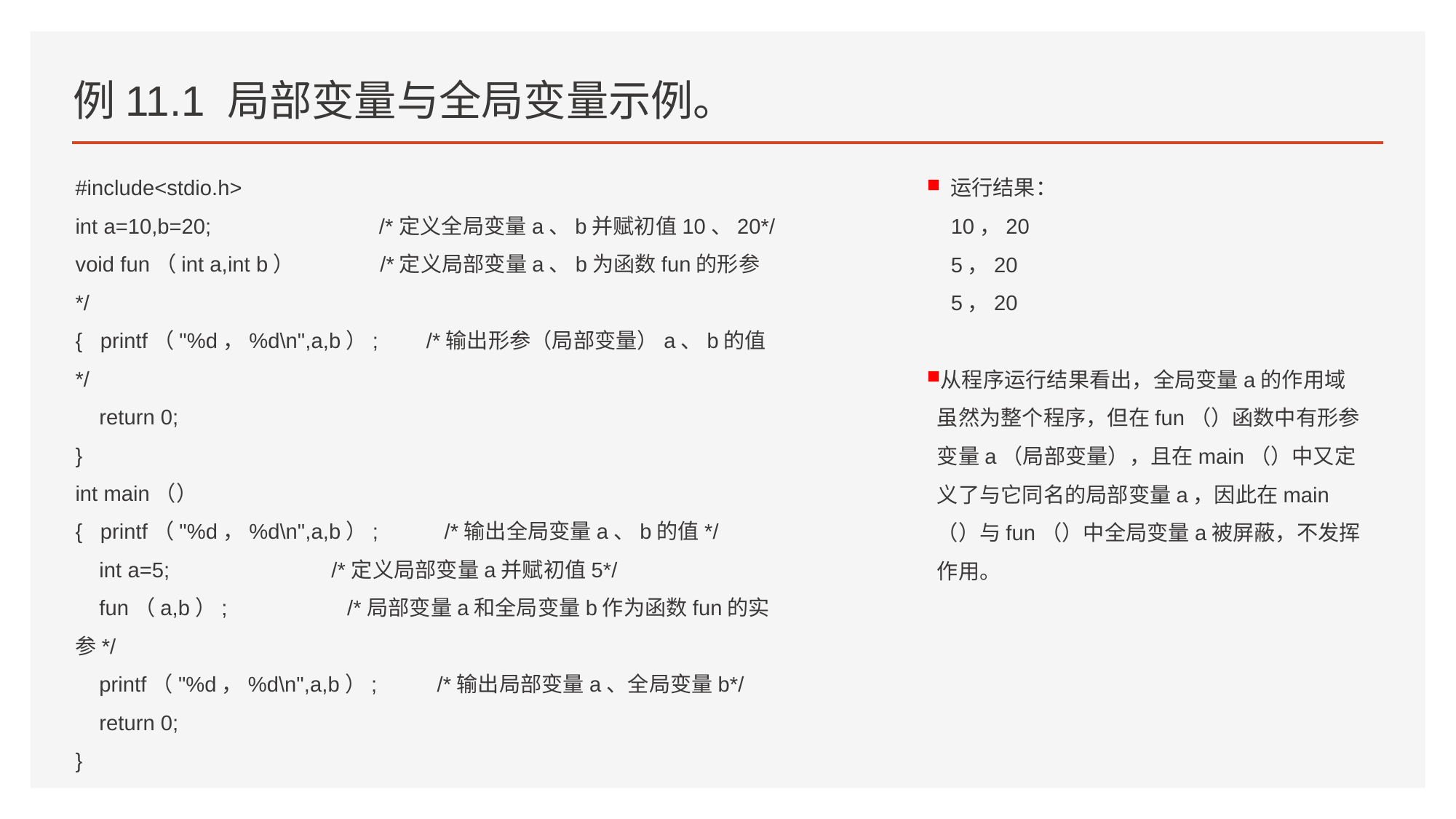

# 例11.1 局部变量与全局变量示例。
#include<stdio.h>
int a=10,b=20;                            /*定义全局变量a、b并赋初值10、20*/
void fun（int a,int b）                 /*定义局部变量a、b为函数fun的形参*/
{   printf（"%d，%d\n",a,b）;        /*输出形参（局部变量）a、b的值*/
    return 0;
}
int main（）
{   printf（"%d，%d\n",a,b）;           /*输出全局变量a、b的值*/
    int a=5;                           /*定义局部变量a并赋初值5*/
    fun（a,b）;                    /*局部变量a和全局变量b作为函数fun的实参*/
    printf（"%d，%d\n",a,b）;          /*输出局部变量a、全局变量b*/
    return 0;
}
 运行结果：
    10，20
    5，20
    5，20

从程序运行结果看出，全局变量a的作用域虽然为整个程序，但在fun（）函数中有形参变量a（局部变量），且在main（）中又定义了与它同名的局部变量a，因此在main（）与fun（）中全局变量a被屏蔽，不发挥作用。